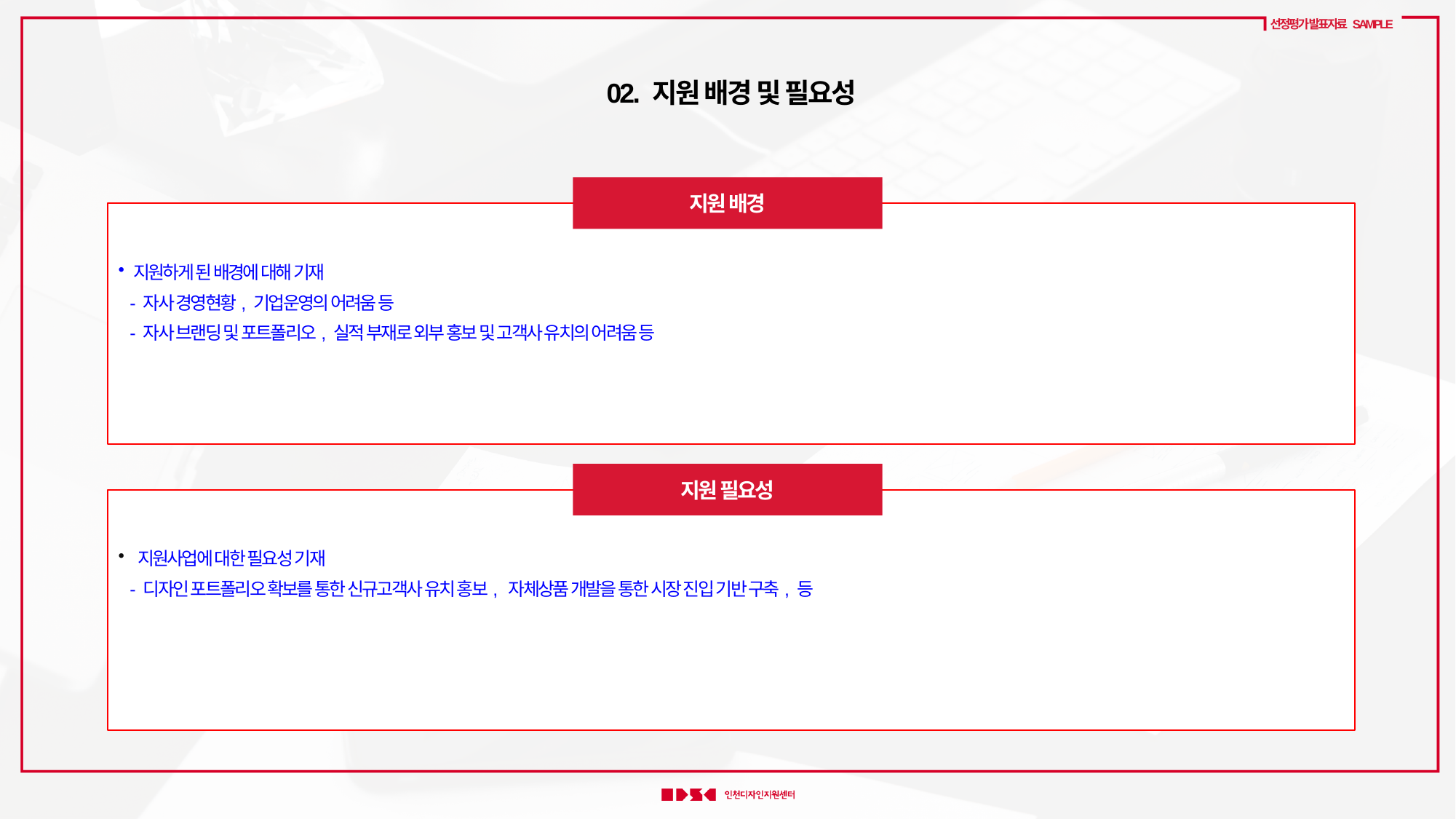

선정평가 발표자료 SAMPLE
 02. 지원 배경 및 필요성
지원 배경

 지원하게 된 배경에 대해 기재
   - 자사 경영현황, 기업운영의 어려움 등
   - 자사 브랜딩 및 포트폴리오, 실적 부재로 외부 홍보 및 고객사 유치의 어려움 등

지원 필요성

  지원사업에 대한 필요성 기재
   - 디자인 포트폴리오 확보를 통한 신규고객사 유치 홍보,  자체상품 개발을 통한 시장 진입 기반 구축, 등